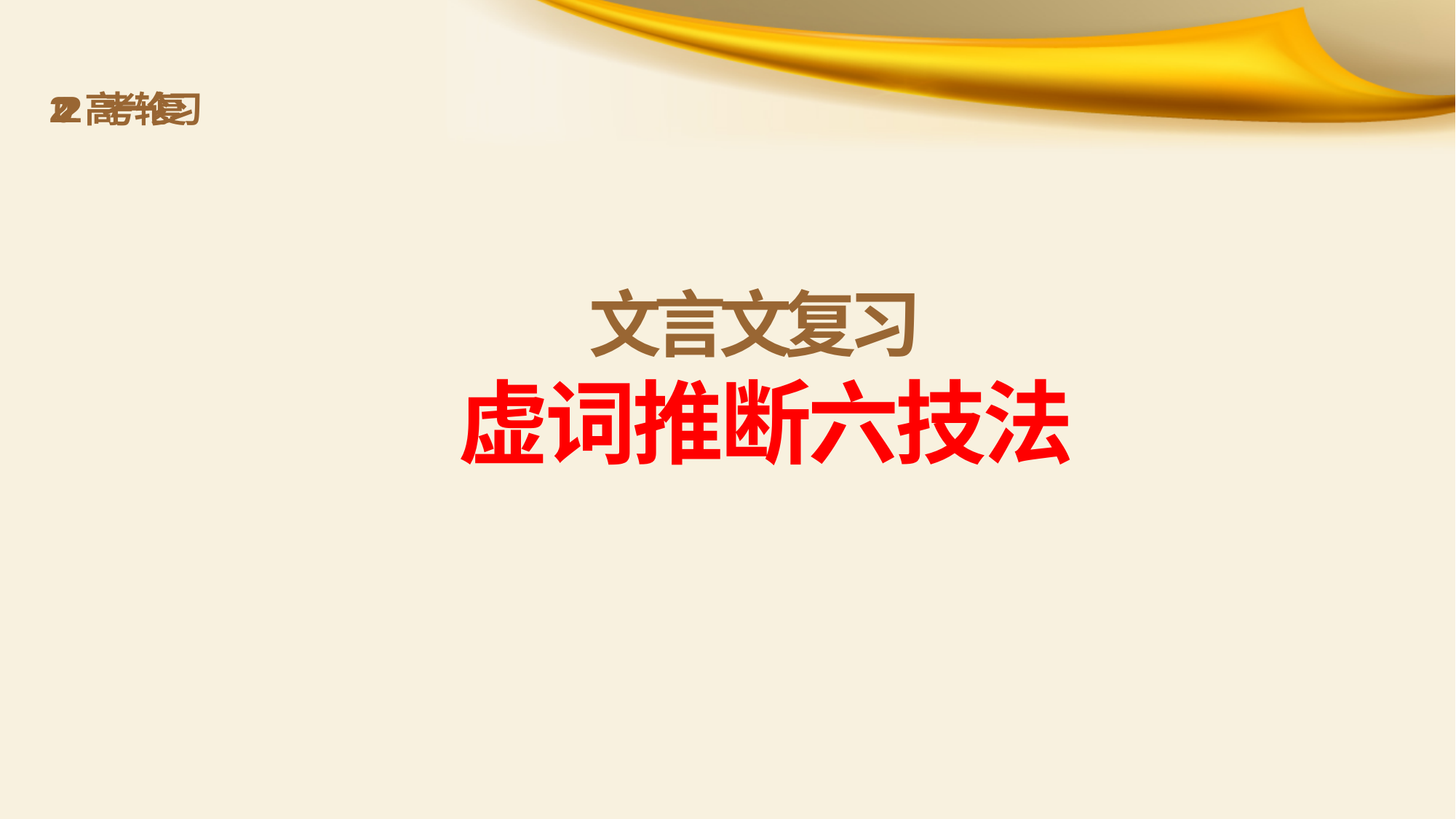

2  0  2  2   高  考  一  轮  复  习
文 言 文 复 习
虚 词 推 断 六 技 法